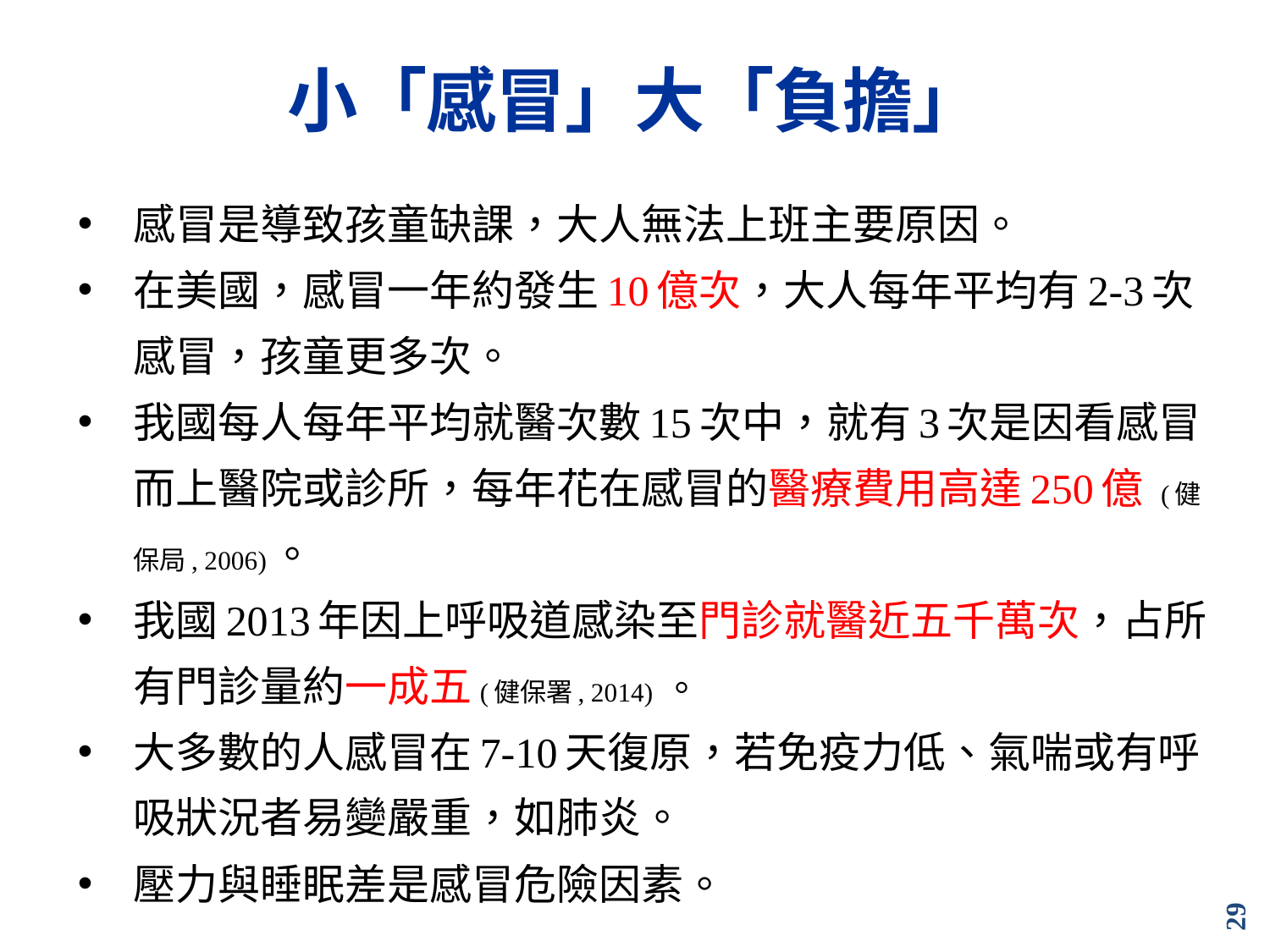

# 小「感冒」大「負擔」
感冒是導致孩童缺課，大人無法上班主要原因。
在美國，感冒一年約發生10億次，大人每年平均有2-3次感冒，孩童更多次。
我國每人每年平均就醫次數15次中，就有3次是因看感冒而上醫院或診所，每年花在感冒的醫療費用高達250億 (健保局, 2006)。
我國2013年因上呼吸道感染至門診就醫近五千萬次，占所有門診量約一成五(健保署, 2014) 。
大多數的人感冒在7-10天復原，若免疫力低、氣喘或有呼吸狀況者易變嚴重，如肺炎。
壓力與睡眠差是感冒危險因素。

29